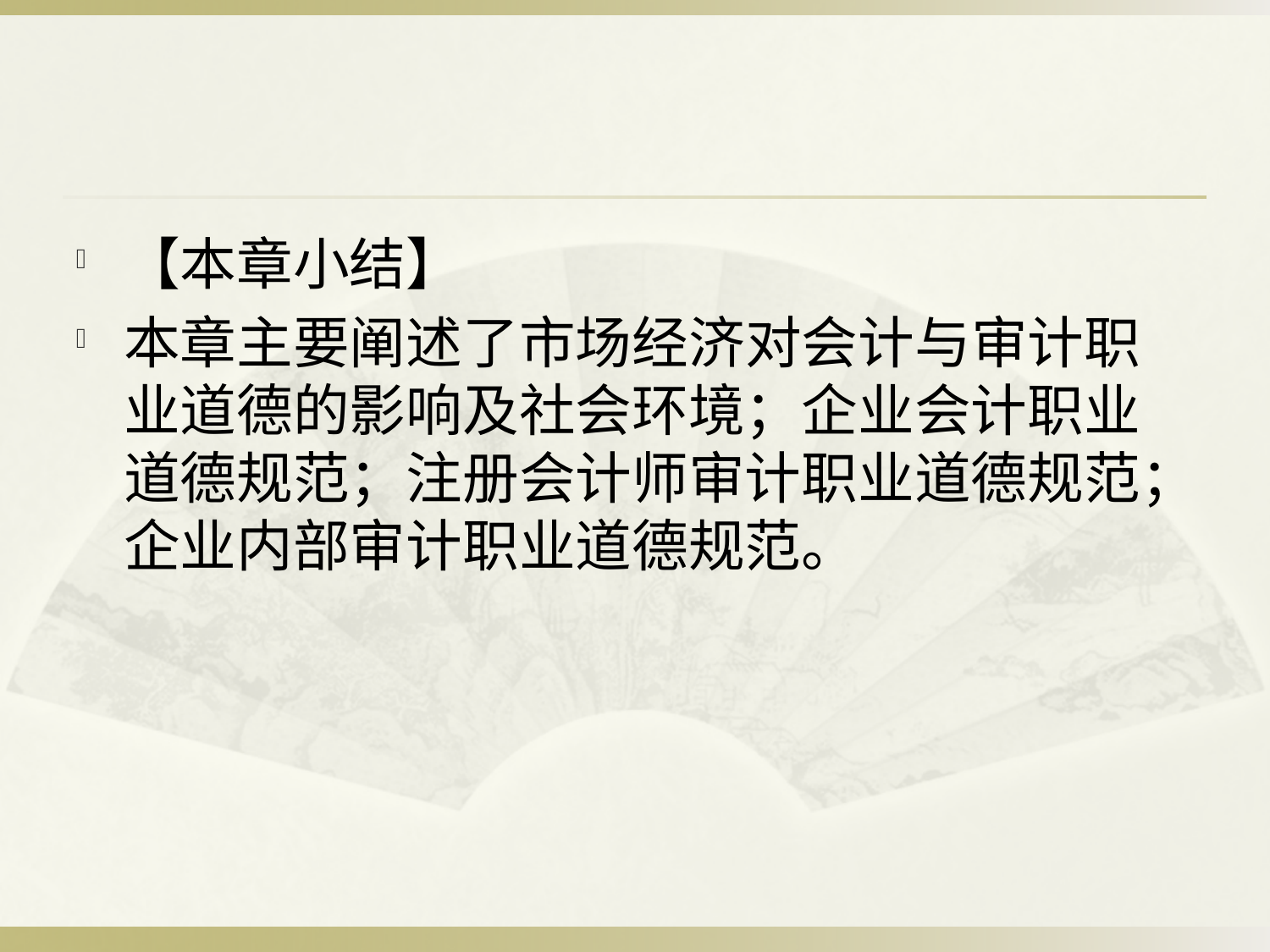

【本章小结】
本章主要阐述了市场经济对会计与审计职业道德的影响及社会环境；企业会计职业道德规范；注册会计师审计职业道德规范；企业内部审计职业道德规范。